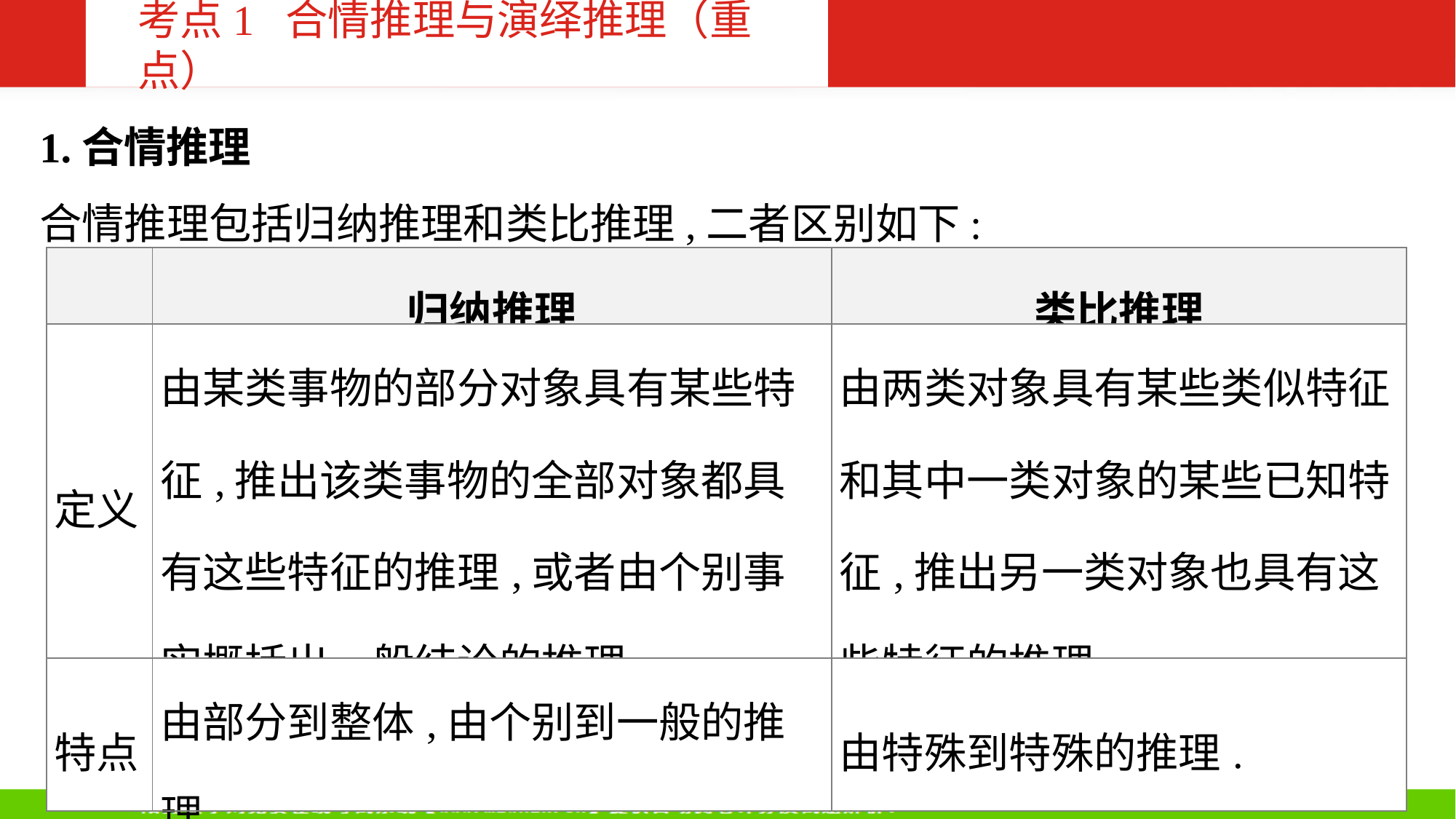

考点1  合情推理与演绎推理（重点）

1.合情推理
合情推理包括归纳推理和类比推理,二者区别如下:
|  | 归纳推理 | 类比推理 |
| --- | --- | --- |
| 定义 | 由某类事物的部分对象具有某些特征,推出该类事物的全部对象都具有这些特征的推理,或者由个别事实概括出一般结论的推理. | 由两类对象具有某些类似特征和其中一类对象的某些已知特征,推出另一类对象也具有这些特征的推理. |
| 特点 | 由部分到整体,由个别到一般的推理. | 由特殊到特殊的推理. |